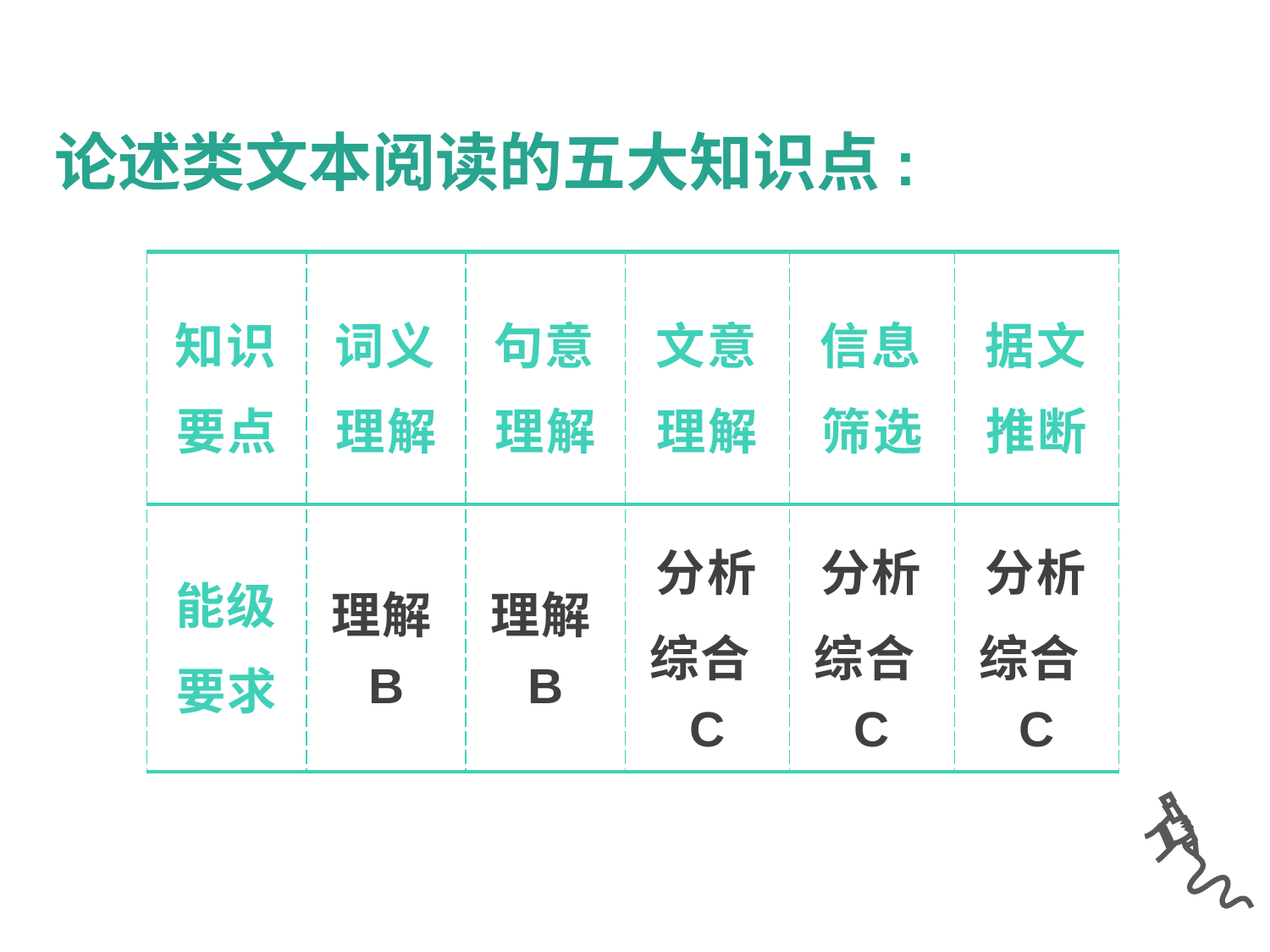

论述类文本阅读的五大知识点:
| 知识要点 | 词义理解 | 句意理解 | 文意理解 | 信息筛选 | 据文推断 |
| --- | --- | --- | --- | --- | --- |
| 能级要求 | 理解B | 理解B | 分析综合C | 分析综合C | 分析综合C |